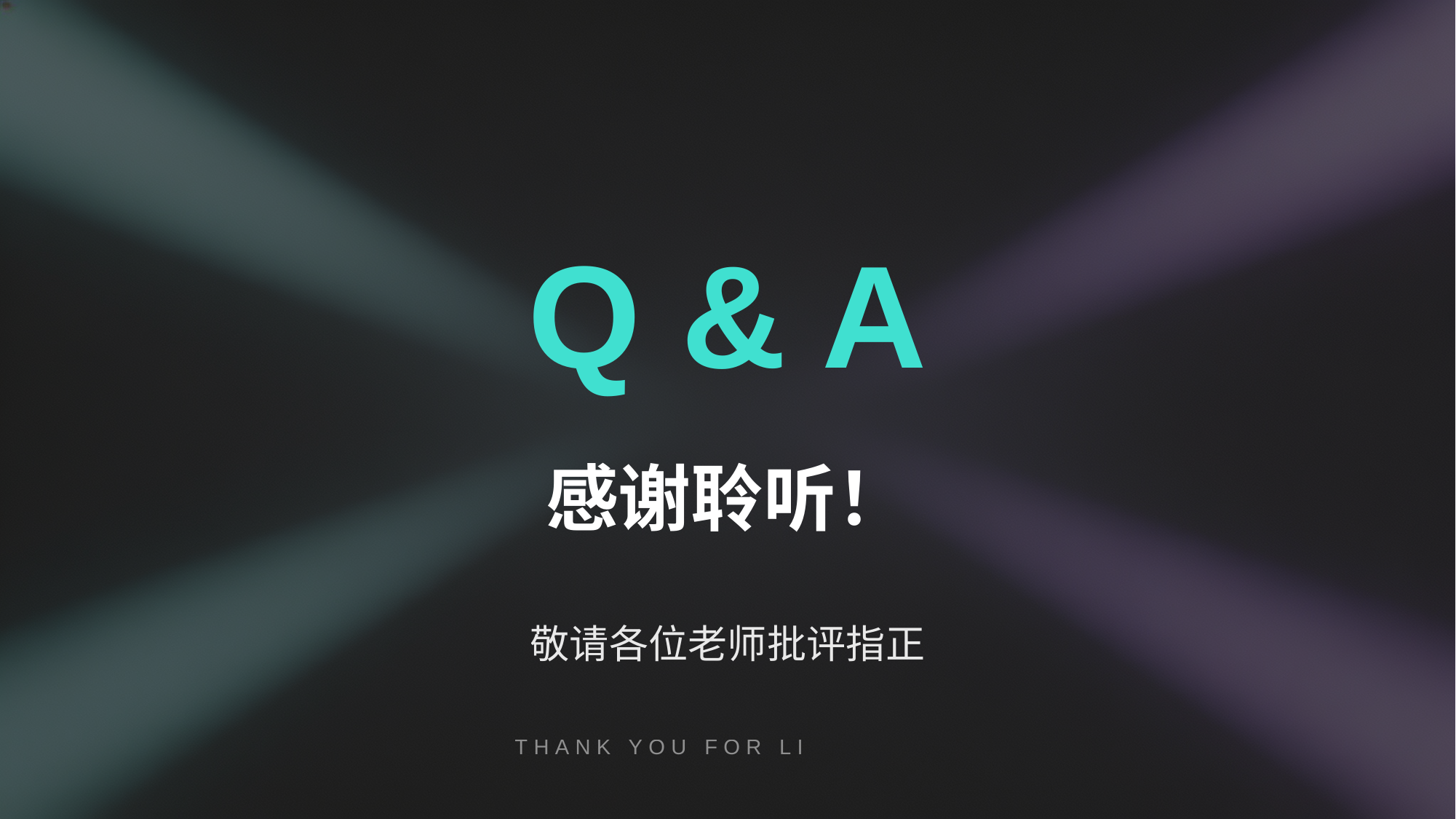

Q & A
感谢聆听！
敬请各位老师批评指正
THANK YOU FOR LISTENING